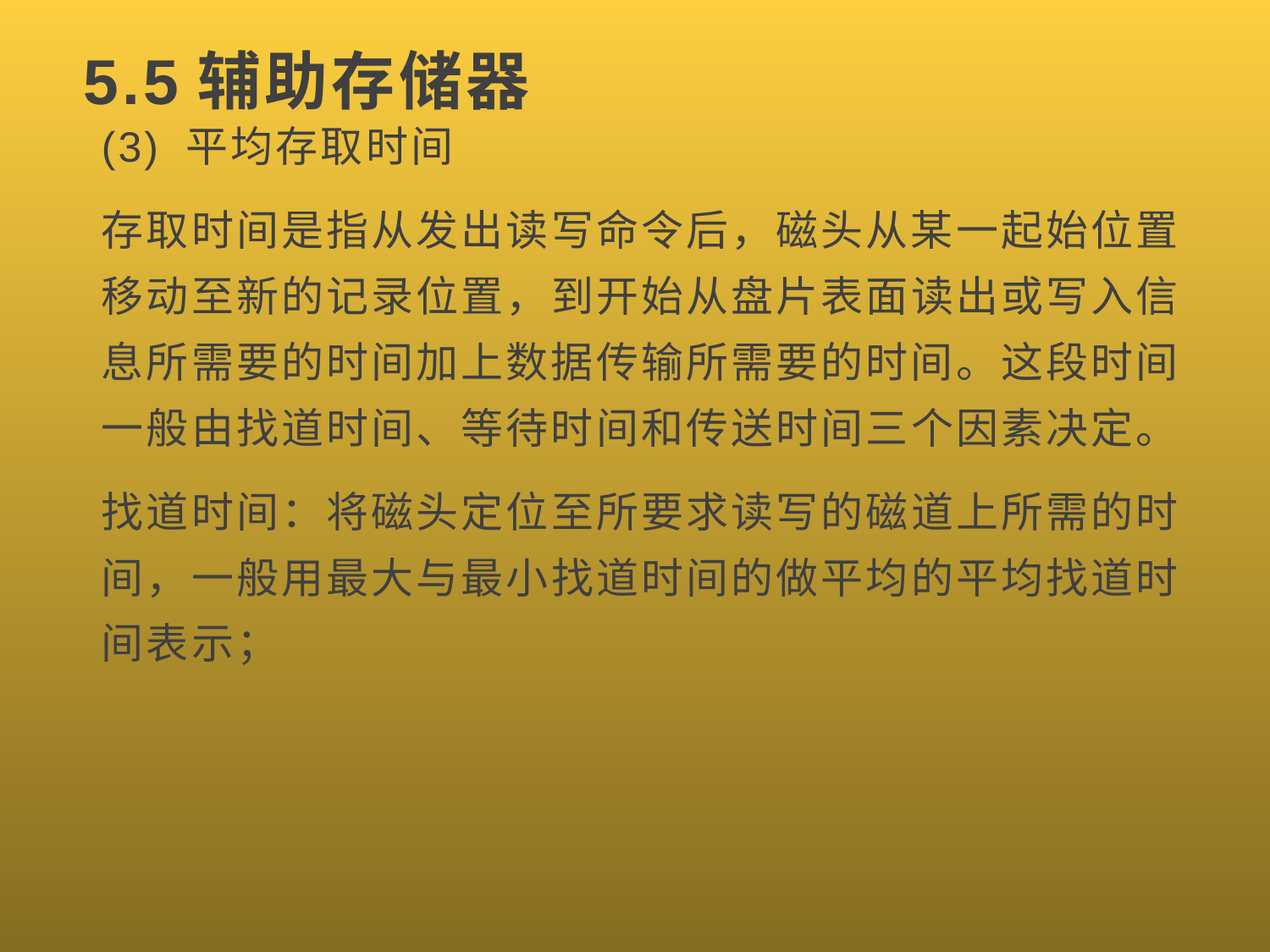

# 5.5辅助存储器

(3) 平均存取时间
存取时间是指从发出读写命令后，磁头从某一起始位置移动至新的记录位置，到开始从盘片表面读出或写入信息所需要的时间加上数据传输所需要的时间。这段时间一般由找道时间、等待时间和传送时间三个因素决定。
找道时间：将磁头定位至所要求读写的磁道上所需的时间，一般用最大与最小找道时间的做平均的平均找道时间表示；